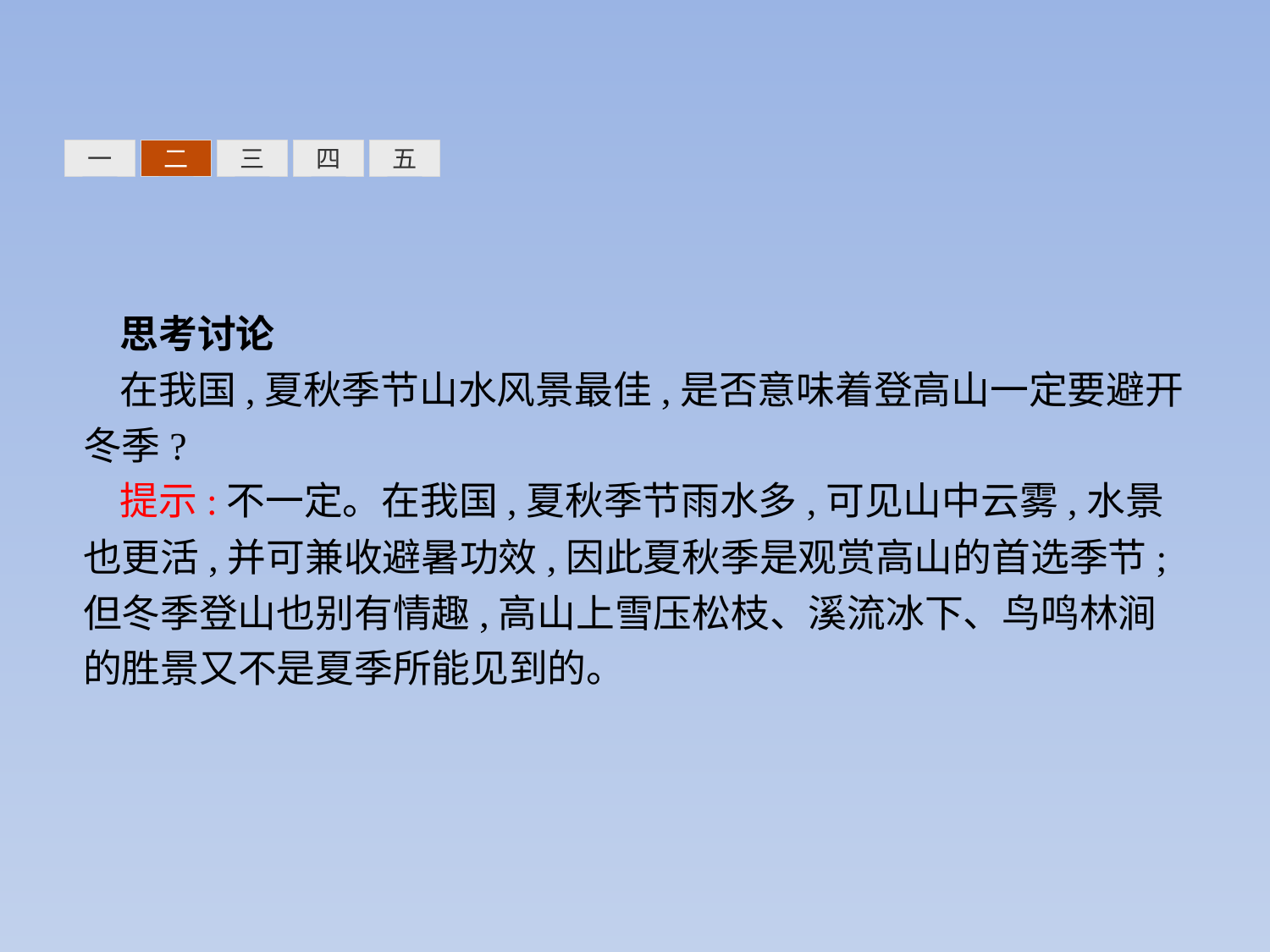

三
四
五
一
二
思考讨论
在我国,夏秋季节山水风景最佳,是否意味着登高山一定要避开冬季?
提示:不一定。在我国,夏秋季节雨水多,可见山中云雾,水景也更活,并可兼收避暑功效,因此夏秋季是观赏高山的首选季节;但冬季登山也别有情趣,高山上雪压松枝、溪流冰下、鸟鸣林涧的胜景又不是夏季所能见到的。